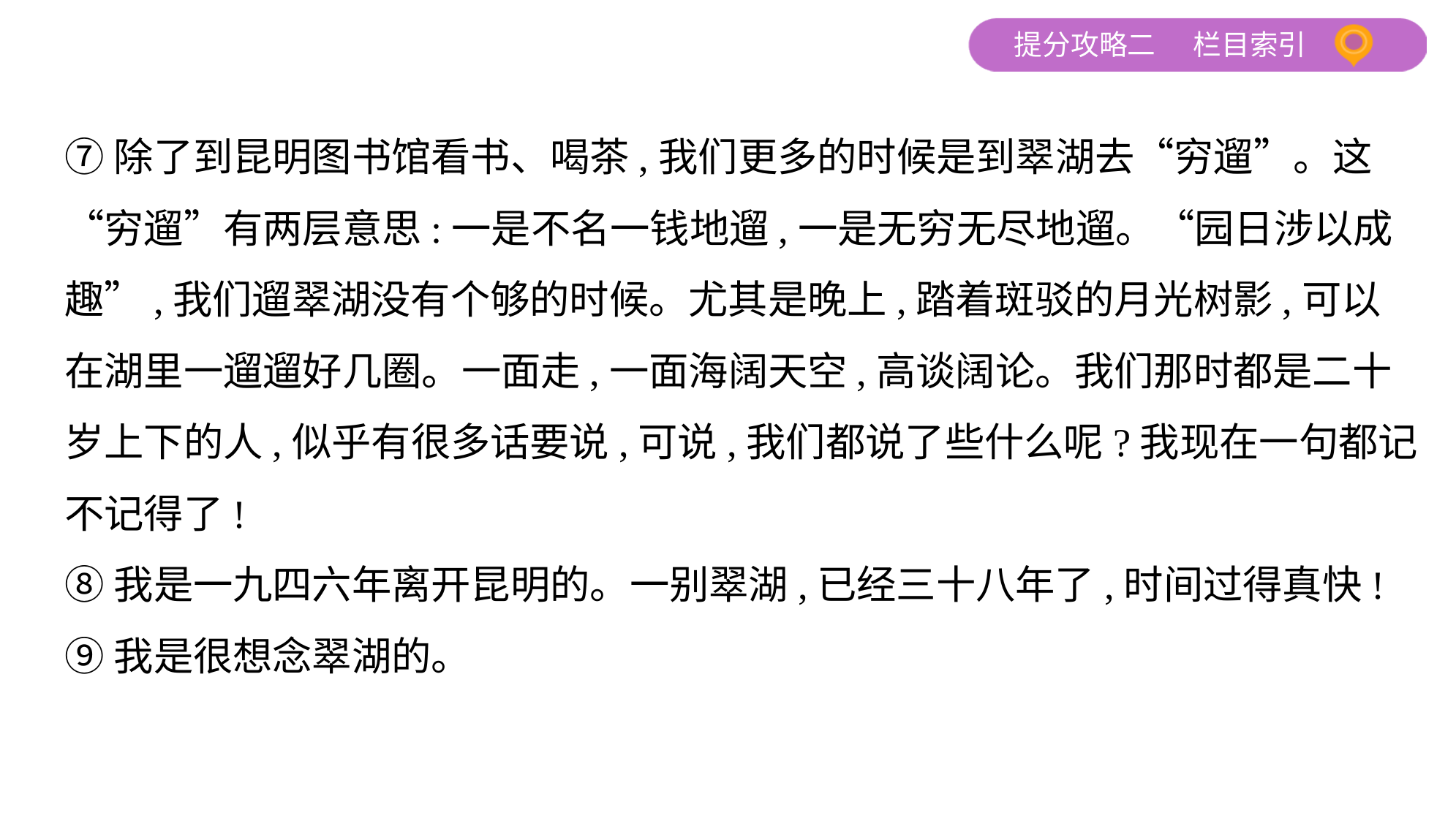

⑦除了到昆明图书馆看书、喝茶,我们更多的时候是到翠湖去“穷遛”。这
“穷遛”有两层意思:一是不名一钱地遛,一是无穷无尽地遛。“园日涉以成
趣”,我们遛翠湖没有个够的时候。尤其是晚上,踏着斑驳的月光树影,可以
在湖里一遛遛好几圈。一面走,一面海阔天空,高谈阔论。我们那时都是二十
岁上下的人,似乎有很多话要说,可说,我们都说了些什么呢?我现在一句都记
不记得了!
⑧我是一九四六年离开昆明的。一别翠湖,已经三十八年了,时间过得真快!
⑨我是很想念翠湖的。